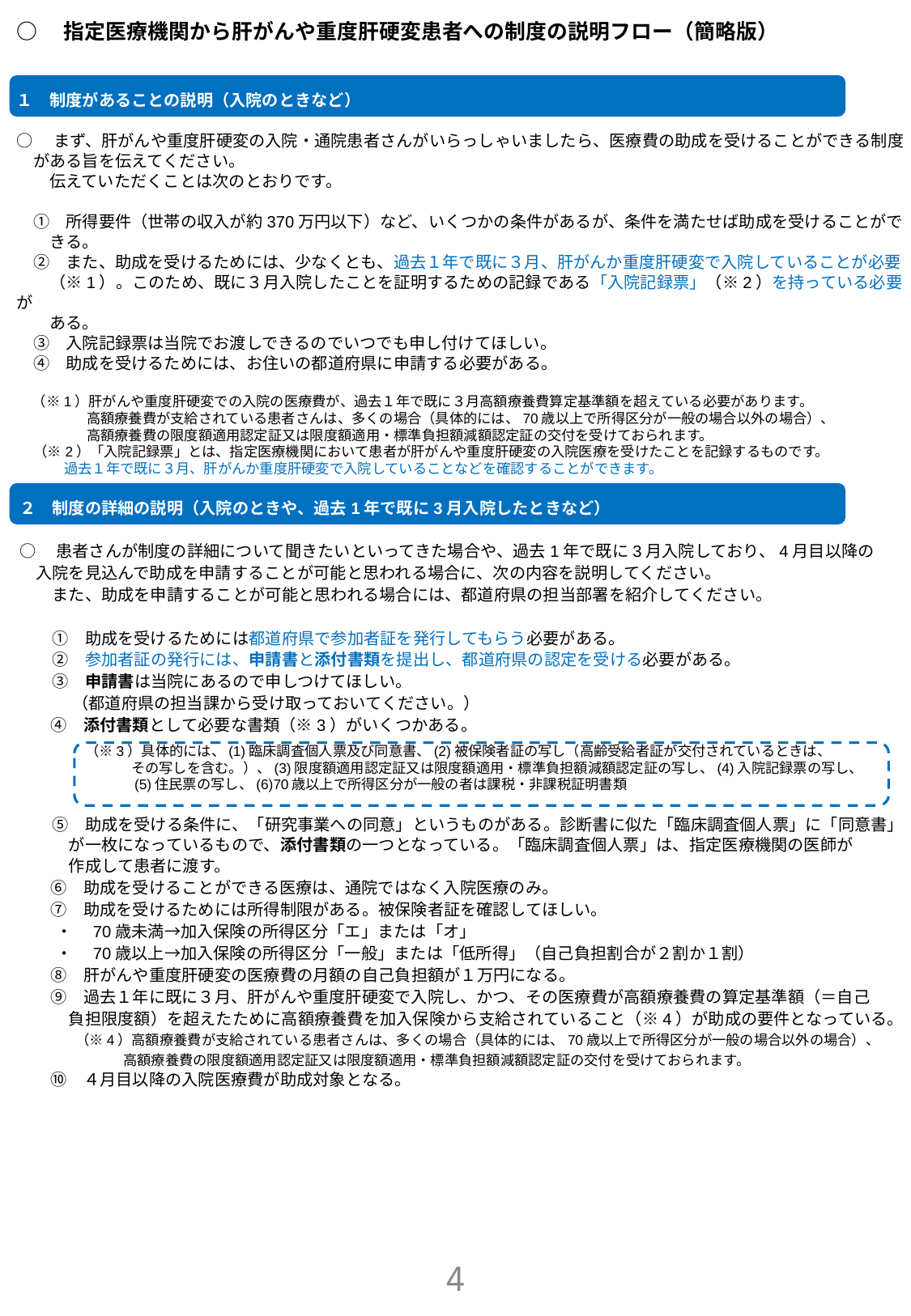

○　指定医療機関から肝がんや重度肝硬変患者への制度の説明フロー（簡略版）

１　制度があることの説明（入院のときなど）

○　まず、肝がんや重度肝硬変の入院・通院患者さんがいらっしゃいましたら、医療費の助成を受けることができる制度
　がある旨を伝えてください。
　　伝えていただくことは次のとおりです。

　①　所得要件（世帯の収入が約370万円以下）など、いくつかの条件があるが、条件を満たせば助成を受けることがで
　　きる。
　②　また、助成を受けるためには、少なくとも、過去１年で既に３月、肝がんか重度肝硬変で入院していることが必要
　　（※1）。このため、既に３月入院したことを証明するための記録である「入院記録票」（※2）を持っている必要が
　　ある。
　③　入院記録票は当院でお渡しできるのでいつでも申し付けてほしい。
　④　助成を受けるためには、お住いの都道府県に申請する必要がある。

    （※1）肝がんや重度肝硬変での入院の医療費が、過去１年で既に３月高額療養費算定基準額を超えている必要があります。
　　　　　高額療養費が支給されている患者さんは、多くの場合（具体的には、70歳以上で所得区分が一般の場合以外の場合）、
　　　　　高額療養費の限度額適用認定証又は限度額適用・標準負担額減額認定証の交付を受けておられます。
　 （※2）「入院記録票」とは、指定医療機関において患者が肝がんや重度肝硬変の入院医療を受けたことを記録するものです。
　           過去１年で既に３月、肝がんか重度肝硬変で入院していることなどを確認することができます。

２　制度の詳細の説明（入院のときや、過去1年で既に3月入院したときなど）

○　患者さんが制度の詳細について聞きたいといってきた場合や、過去1年で既に3月入院しており、4月目以降の
　入院を見込んで助成を申請することが可能と思われる場合に、次の内容を説明してください。
　　また、助成を申請することが可能と思われる場合には、都道府県の担当部署を紹介してください。

　　①　助成を受けるためには都道府県で参加者証を発行してもらう必要がある。
　　②　参加者証の発行には、申請書と添付書類を提出し、都道府県の認定を受ける必要がある。
　　③　申請書は当院にあるので申しつけてほしい。
　　 　（都道府県の担当課から受け取っておいてください。）
   　④　添付書類として必要な書類（※3）がいくつかある。

　　　　（※3）具体的には、(1)臨床調査個人票及び同意書、(2)被保険者証の写し（高齢受給者証が交付されているときは、
　　　　　　　　その写しを含む。）、(3)限度額適用認定証又は限度額適用・標準負担額減額認定証の写し、(4)入院記録票の写し、
　　　　　　　　(5)住民票の写し、(6)70歳以上で所得区分が一般の者は課税・非課税証明書類

　　⑤　助成を受ける条件に、「研究事業への同意」というものがある。診断書に似た「臨床調査個人票」に「同意書」
　　　が一枚になっているもので、添付書類の一つとなっている。「臨床調査個人票」は、指定医療機関の医師が
　　　作成して患者に渡す。
   　⑥　助成を受けることができる医療は、通院ではなく入院医療のみ。
   　⑦　助成を受けるためには所得制限がある。被保険者証を確認してほしい。
         ・　70歳未満→加入保険の所得区分「エ」または「オ」
         ・　70歳以上→加入保険の所得区分「一般」または「低所得」（自己負担割合が２割か１割）
   　⑧　肝がんや重度肝硬変の医療費の月額の自己負担額が１万円になる。
   　⑨　過去１年に既に３月、肝がんや重度肝硬変で入院し、かつ、その医療費が高額療養費の算定基準額（＝自己
　　　負担限度額）を超えたために高額療養費を加入保険から支給されていること（※4）が助成の要件となっている。
　　　　（※4）高額療養費が支給されている患者さんは、多くの場合（具体的には、70歳以上で所得区分が一般の場合以外の場合）、
　　　　　　　  高額療養費の限度額適用認定証又は限度額適用・標準負担額減額認定証の交付を受けておられます。
   　⑩　４月目以降の入院医療費が助成対象となる。

4